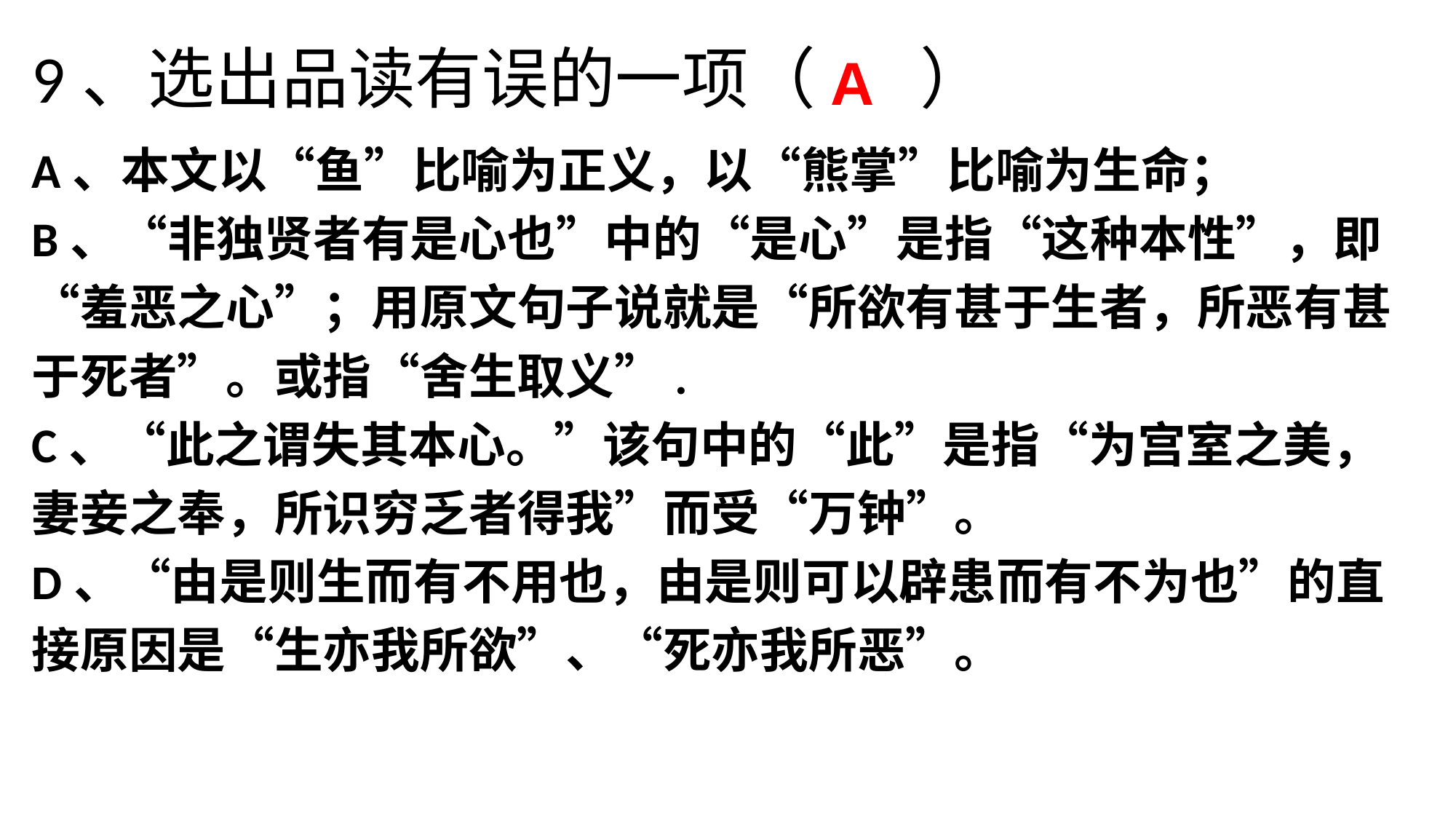

# 9、选出品读有误的一项（       ）
 A
A、本文以“鱼”比喻为正义，以“熊掌”比喻为生命；
B、“非独贤者有是心也”中的“是心”是指“这种本性”，即“羞恶之心”；用原文句子说就是“所欲有甚于生者，所恶有甚于死者”。或指“舍生取义”.
C、“此之谓失其本心。”该句中的“此”是指“为宫室之美，妻妾之奉，所识穷乏者得我”而受“万钟”。
D、“由是则生而有不用也，由是则可以辟患而有不为也”的直接原因是“生亦我所欲”、“死亦我所恶”。